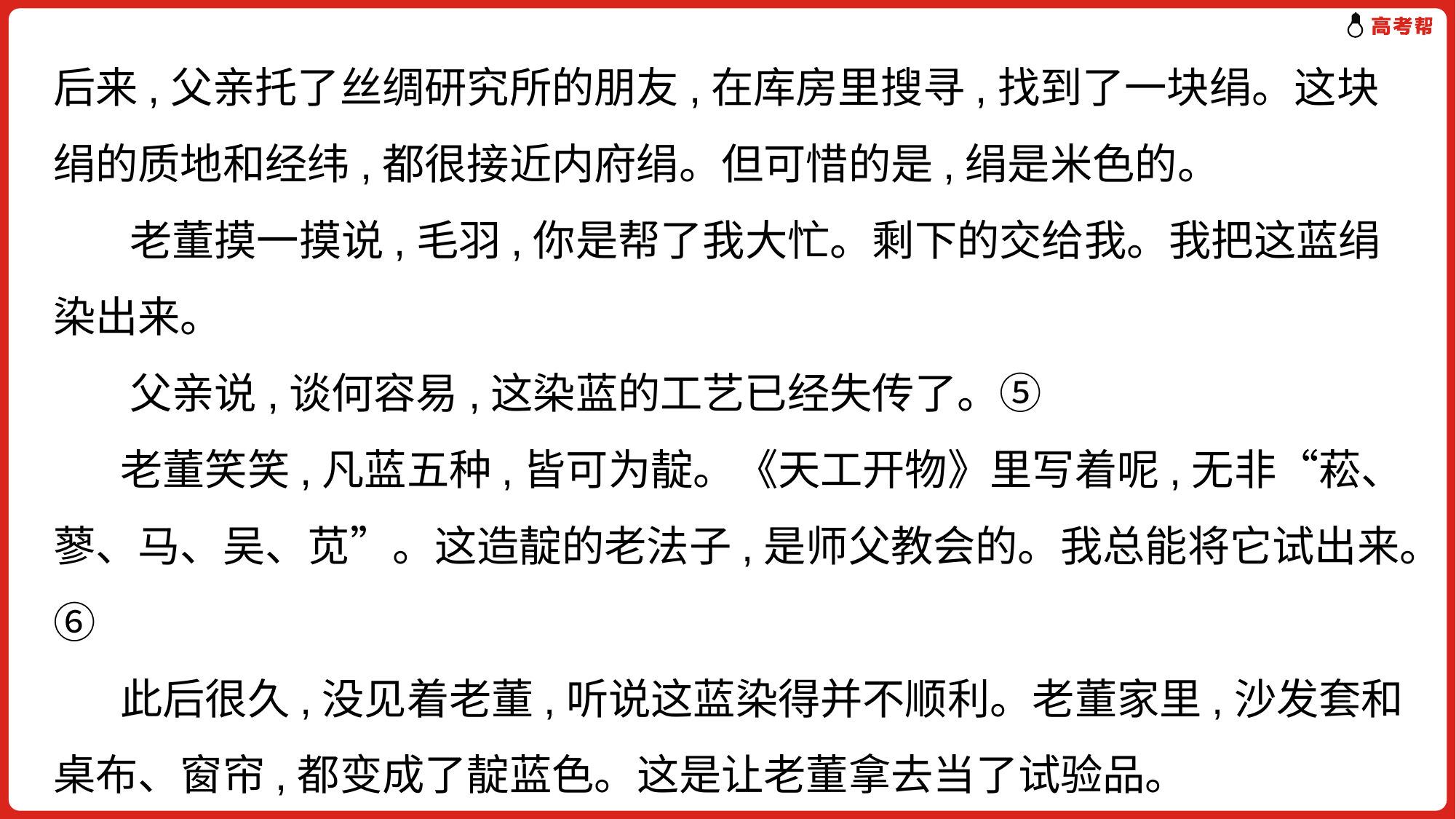

后来,父亲托了丝绸研究所的朋友,在库房里搜寻,找到了一块绢。这块绢的质地和经纬,都很接近内府绢。但可惜的是,绢是米色的。
       老董摸一摸说,毛羽,你是帮了我大忙。剩下的交给我。我把这蓝绢染出来。
       父亲说,谈何容易,这染蓝的工艺已经失传了。⑤
      老董笑笑,凡蓝五种,皆可为靛。《天工开物》里写着呢,无非“菘、蓼、马、吴、苋”。这造靛的老法子,是师父教会的。我总能将它试出来。⑥
      此后很久,没见着老董,听说这蓝染得并不顺利。老董家里,沙发套和桌布、窗帘,都变成了靛蓝色。这是让老董拿去当了试验品。
      中秋后,我照旧去老董家练书法。父亲拎了一笼螃蟹给他家。老董说,